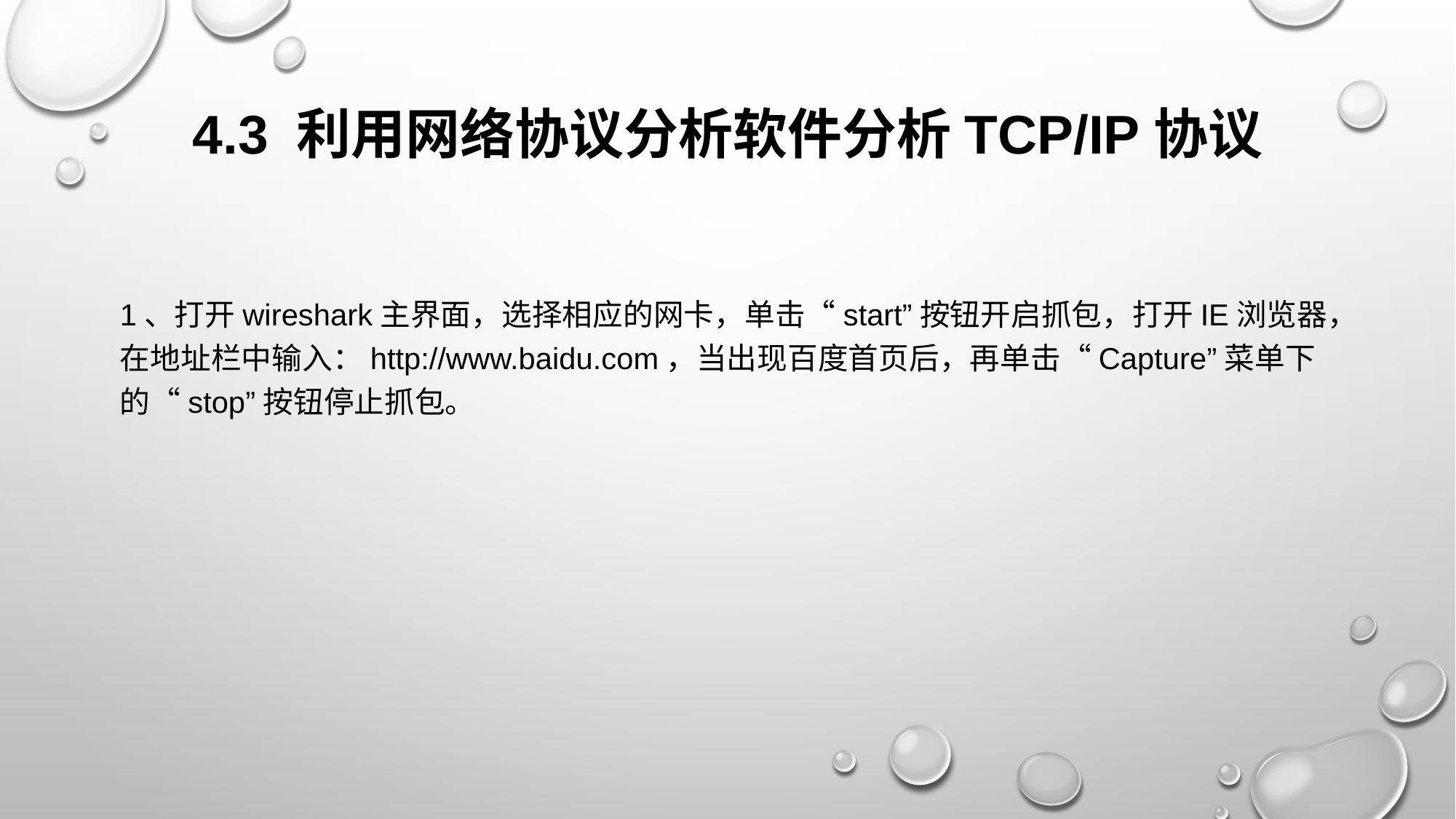

# 4.3 利用网络协议分析软件分析TCP/IP协议
1、打开wireshark主界面，选择相应的网卡，单击“start”按钮开启抓包，打开IE浏览器，在地址栏中输入：http://www.baidu.com，当出现百度首页后，再单击“Capture”菜单下的“stop”按钮停止抓包。